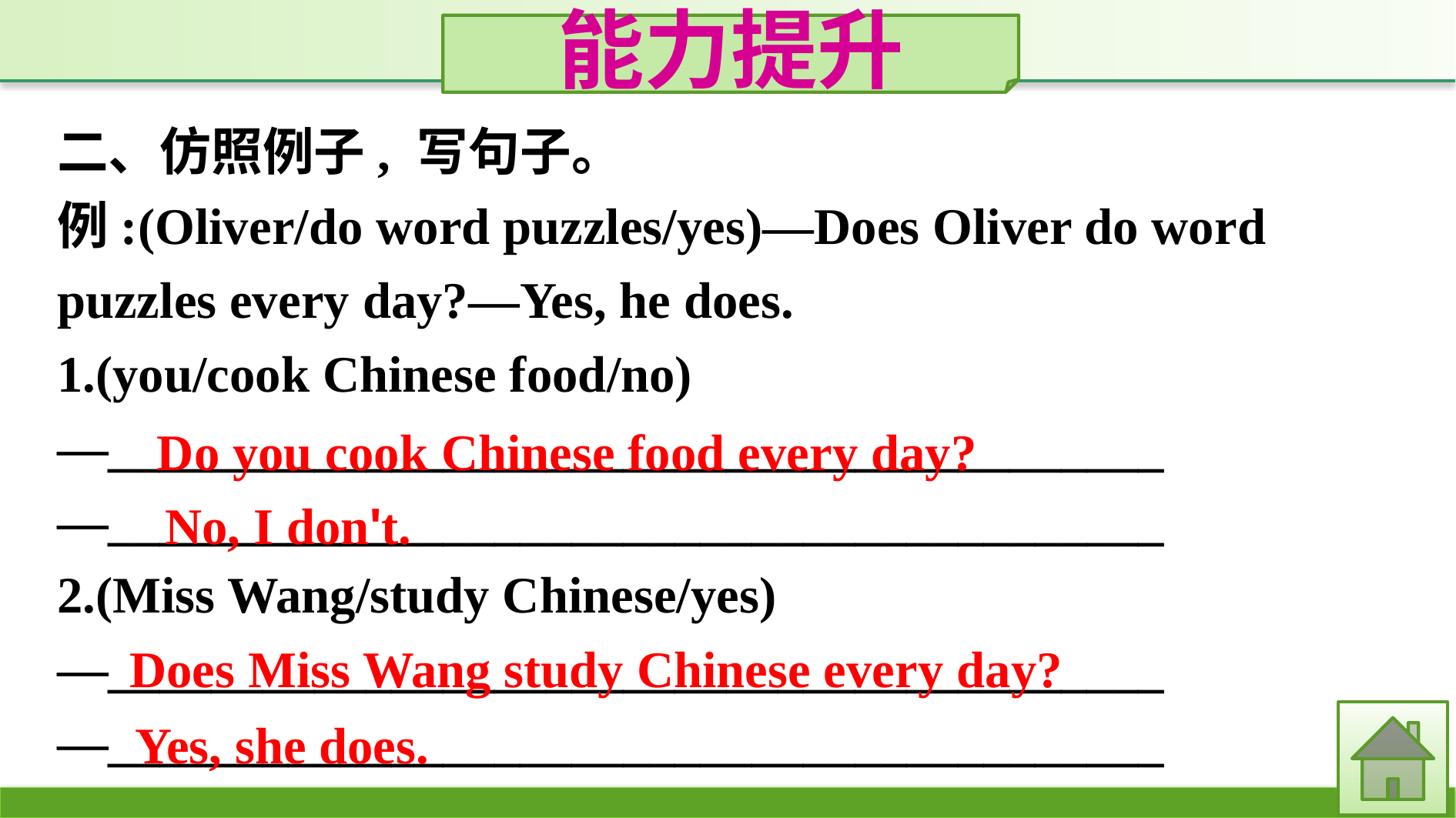

能力提升
二、仿照例子, 写句子。
例:(Oliver/do word puzzles/yes)—Does Oliver do word puzzles every day?—Yes, he does.
1.(you/cook Chinese food/no)
—_________________________________________
—_________________________________________
2.(Miss Wang/study Chinese/yes)
—_________________________________________
—_________________________________________
Do you cook Chinese food every day?
No, I don't.
Does Miss Wang study Chinese every day?
Yes, she does.